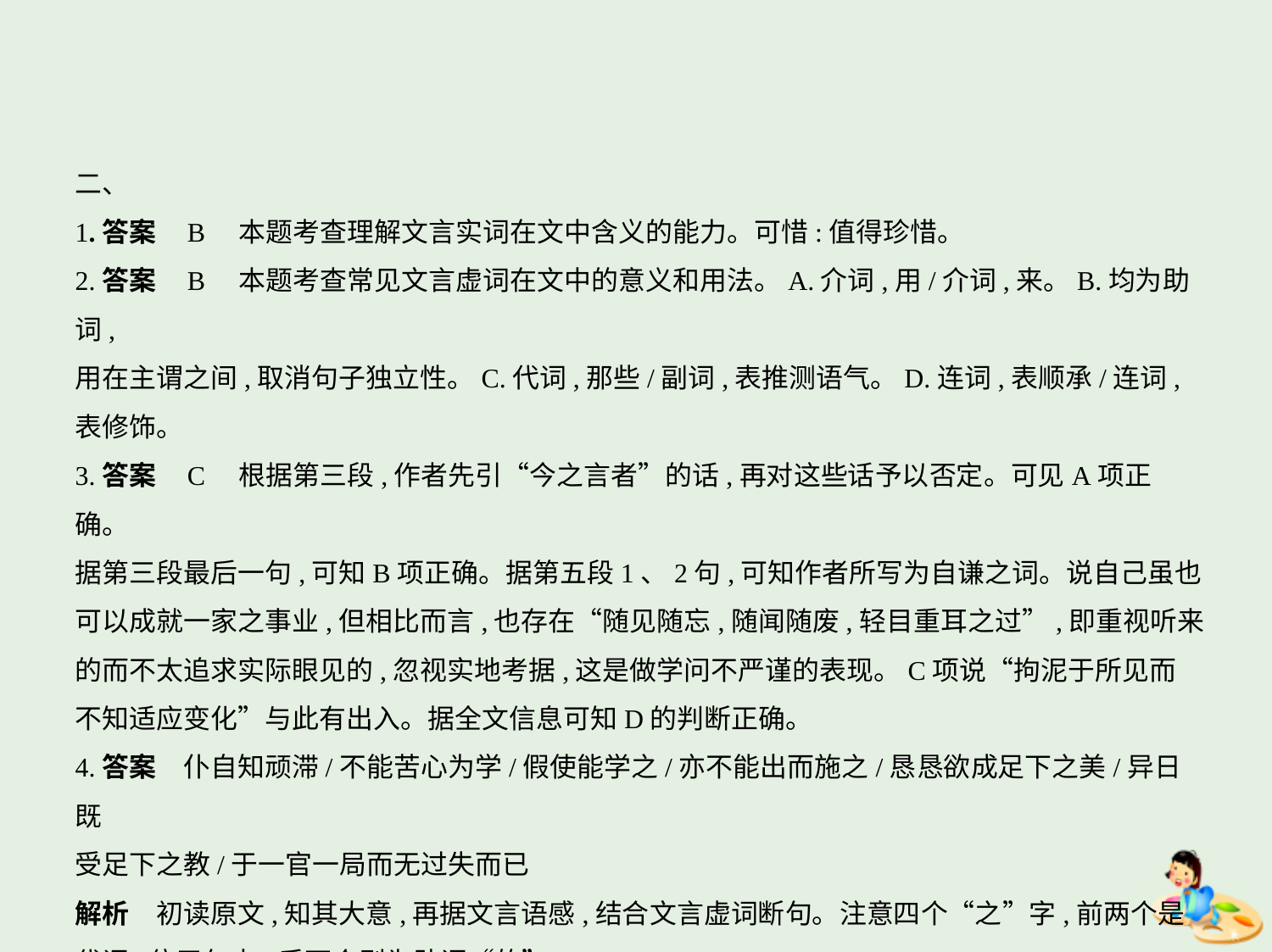

二、
1.答案    B　本题考查理解文言实词在文中含义的能力。可惜:值得珍惜。
2.答案    B　本题考查常见文言虚词在文中的意义和用法。A.介词,用/介词,来。B.均为助词,
用在主谓之间,取消句子独立性。C.代词,那些/副词,表推测语气。D.连词,表顺承/连词,表修饰。
3.答案    C　根据第三段,作者先引“今之言者”的话,再对这些话予以否定。可见A项正确。
据第三段最后一句,可知B项正确。据第五段1、2句,可知作者所写为自谦之词。说自己虽也
可以成就一家之事业,但相比而言,也存在“随见随忘,随闻随废,轻目重耳之过”,即重视听来
的而不太追求实际眼见的,忽视实地考据,这是做学问不严谨的表现。C项说“拘泥于所见而
不知适应变化”与此有出入。据全文信息可知D的判断正确。
4.答案　仆自知顽滞/不能苦心为学/假使能学之/亦不能出而施之/恳恳欲成足下之美/异日既
受足下之教/于一官一局而无过失而已
解析　初读原文,知其大意,再据文言语感,结合文言虚词断句。注意四个“之”字,前两个是
代词,位于句末;后两个则为助词“的”。